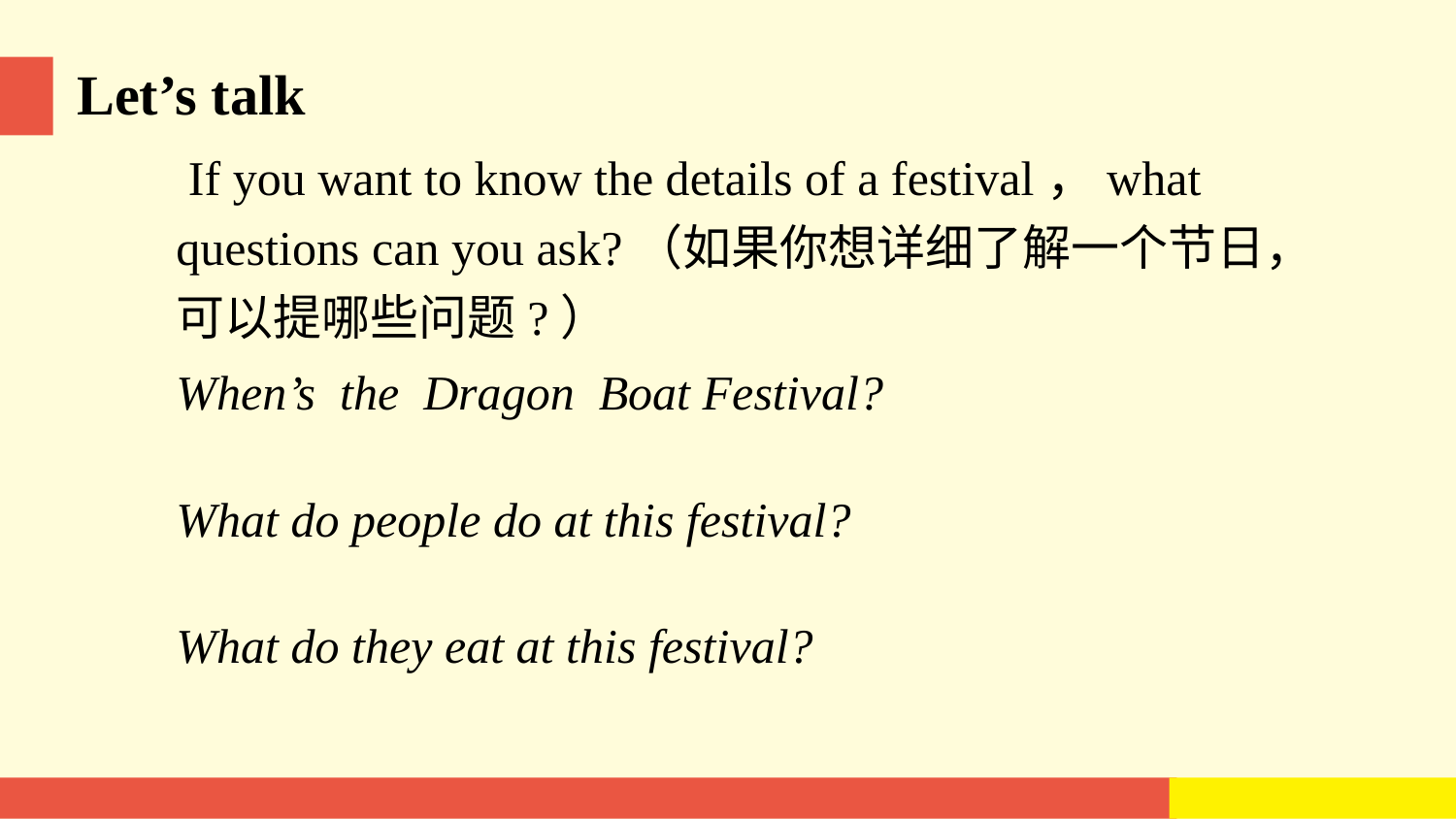

Let’s talk

 If you want to know the details of a festival，what questions can you ask?（如果你想详细了解一个节日，可以提哪些问题?）
When’s  the  Dragon  Boat Festival?
What do people do at this festival?
What do they eat at this festival?